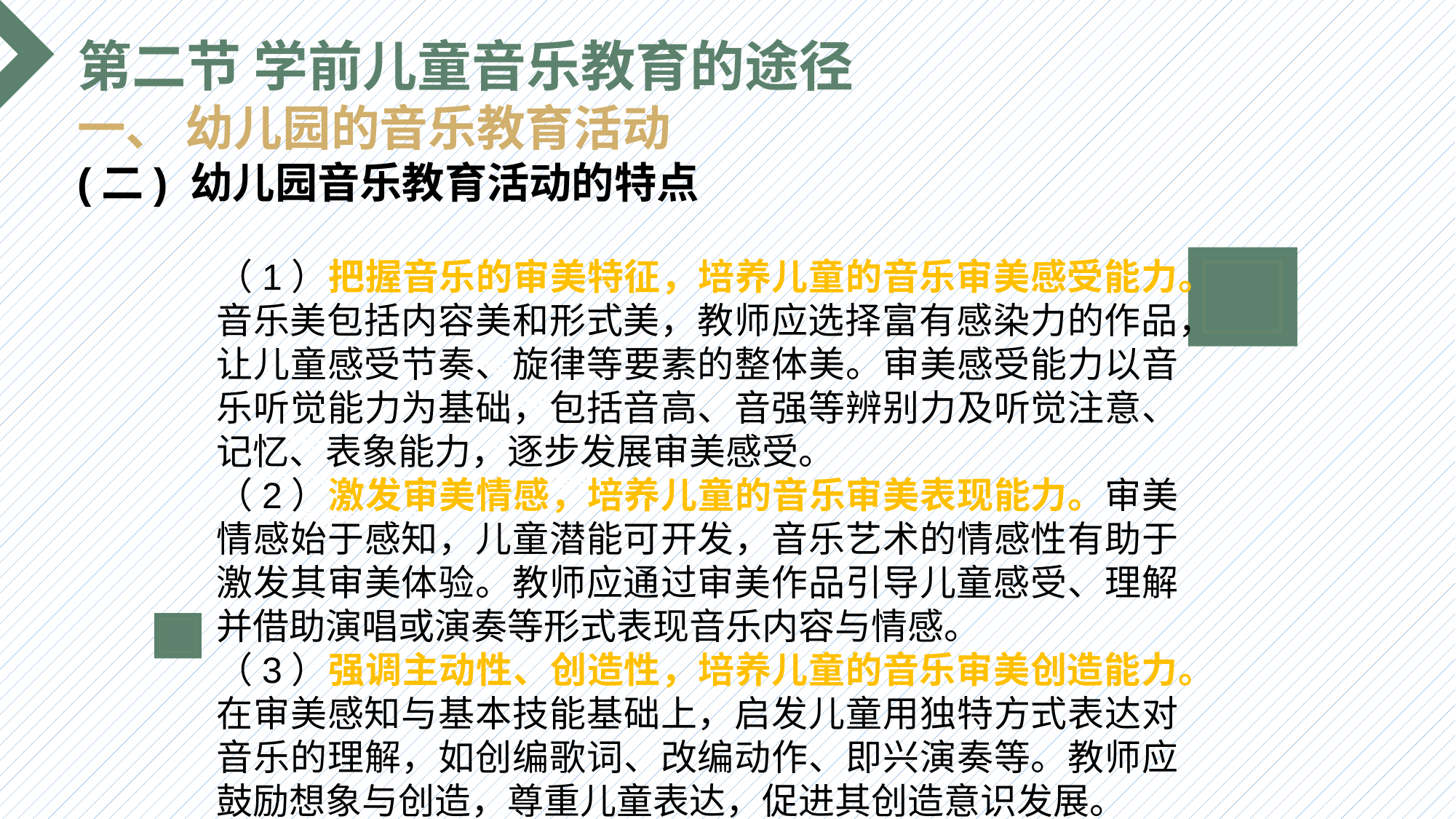

第二节 学前儿童音乐教育的途径
一、 幼儿园的音乐教育活动
(二) 幼儿园音乐教育活动的特点

（1）把握音乐的审美特征，培养儿童的音乐审美感受能力。音乐美包括内容美和形式美，教师应选择富有感染力的作品，让儿童感受节奏、旋律等要素的整体美。审美感受能力以音乐听觉能力为基础，包括音高、音强等辨别力及听觉注意、记忆、表象能力，逐步发展审美感受。
（2）激发审美情感，培养儿童的音乐审美表现能力。审美情感始于感知，儿童潜能可开发，音乐艺术的情感性有助于激发其审美体验。教师应通过审美作品引导儿童感受、理解并借助演唱或演奏等形式表现音乐内容与情感。
（3）强调主动性、创造性，培养儿童的音乐审美创造能力。在审美感知与基本技能基础上，启发儿童用独特方式表达对音乐的理解，如创编歌词、改编动作、即兴演奏等。教师应鼓励想象与创造，尊重儿童表达，促进其创造意识发展。

选题背景
输入您的内容，请简要说明，言简意赅即可输入您的内容，请简要说明，言简意赅即可输入您的内容，请简要说明，言简意赅即可输入您的内容，请简要说明，言简意赅即可